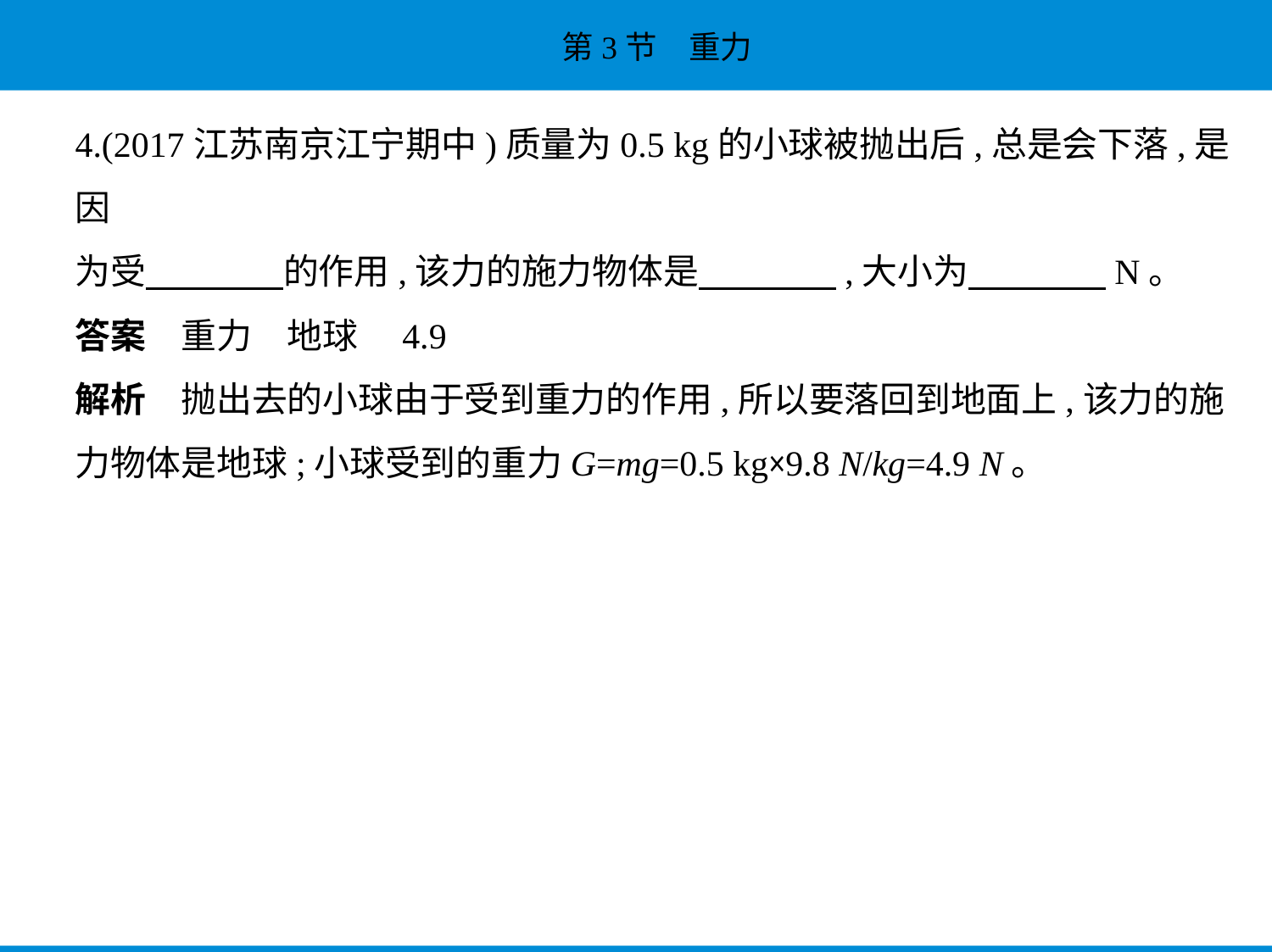

4.(2017江苏南京江宁期中)质量为0.5 kg的小球被抛出后,总是会下落,是因
为受　　　    的作用,该力的施力物体是　　　    ,大小为　　　    N。
答案　重力　地球　4.9
解析　抛出去的小球由于受到重力的作用,所以要落回到地面上,该力的施
力物体是地球;小球受到的重力G=mg=0.5 kg×9.8 N/kg=4.9 N。